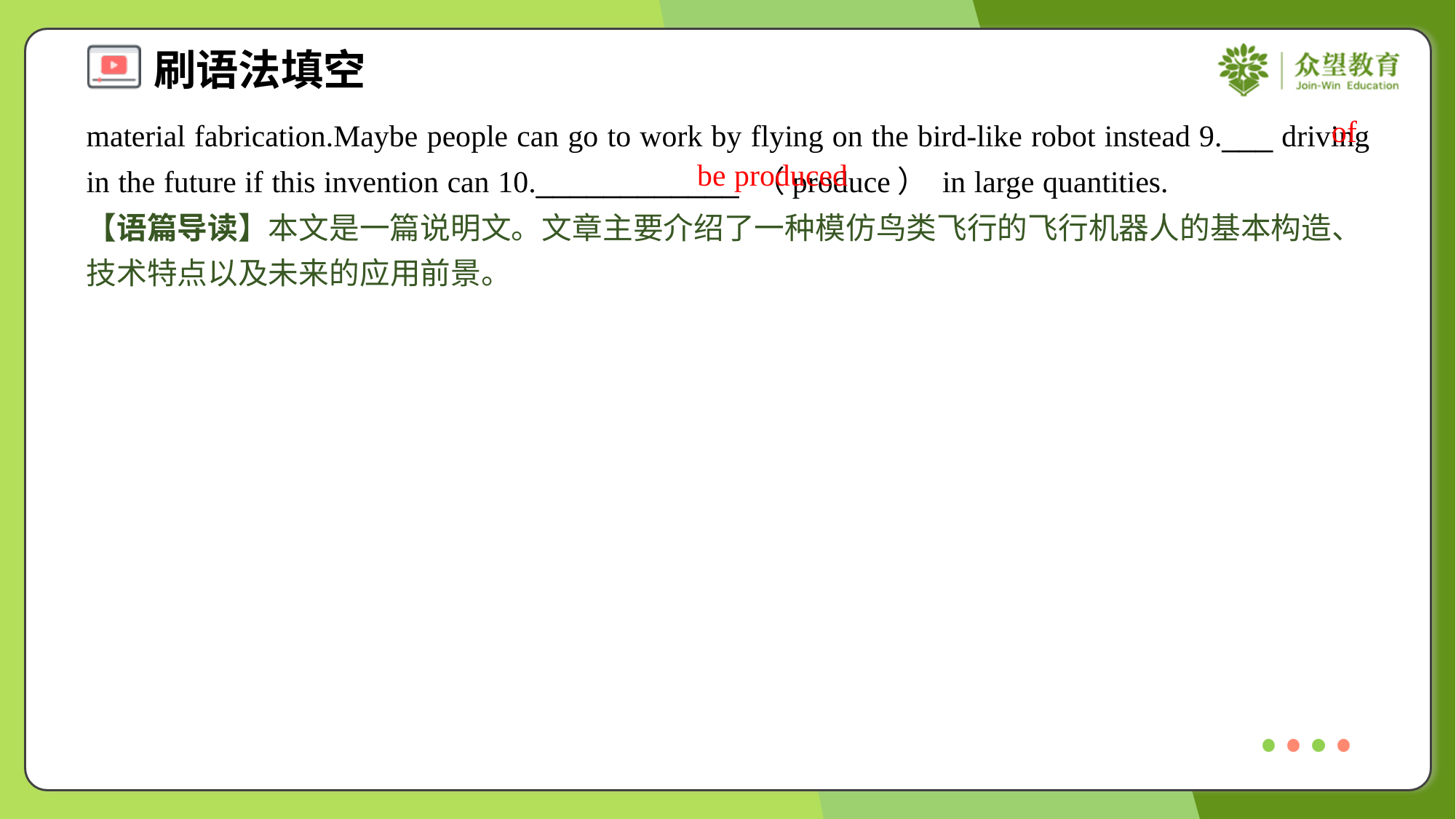

of
material fabrication.Maybe people can go to work by flying on the bird-like robot instead 9.___ driving in the future if this invention can 10.____________ （produce） in large quantities.
be produced
【语篇导读】本文是一篇说明文。文章主要介绍了一种模仿鸟类飞行的飞行机器人的基本构造、技术特点以及未来的应用前景。